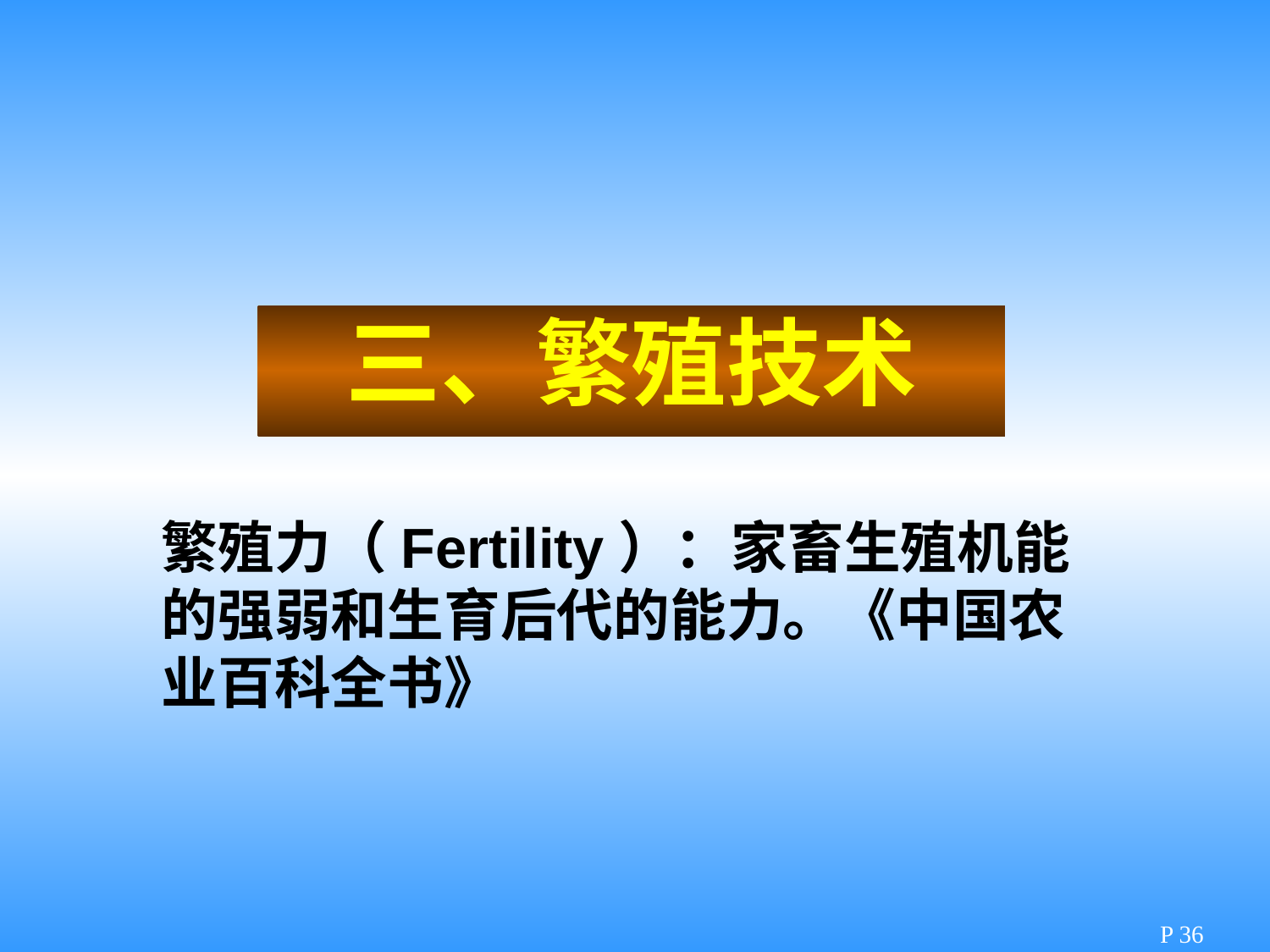

三、繁殖技术
繁殖力（Fertility）：家畜生殖机能的强弱和生育后代的能力。《中国农业百科全书》
P 36